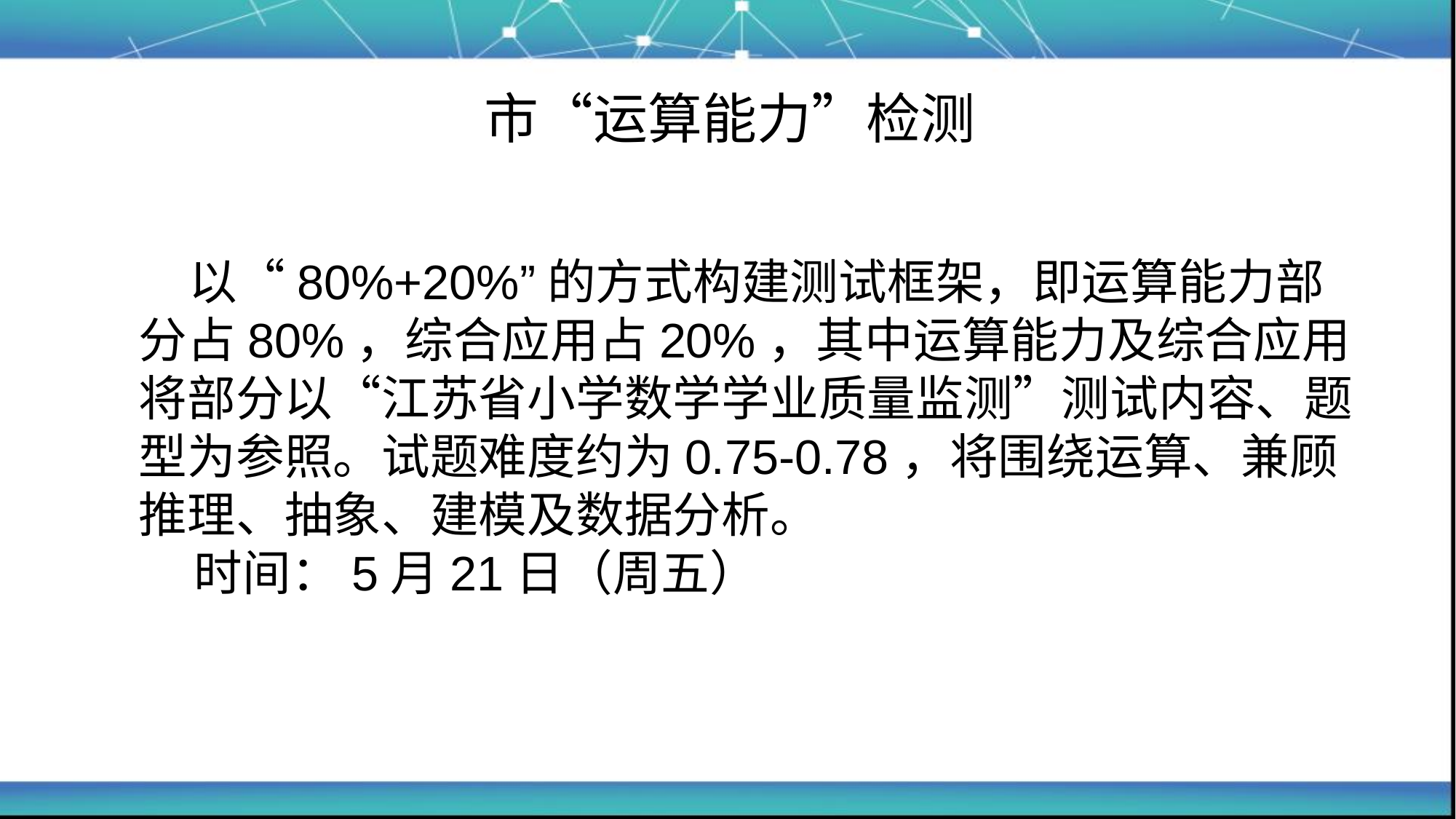

# 市“运算能力”检测
     以“80%+20%”的方式构建测试框架，即运算能力部分占80%，综合应用占20%，其中运算能力及综合应用将部分以“江苏省小学数学学业质量监测”测试内容、题型为参照。试题难度约为0.75-0.78，将围绕运算、兼顾推理、抽象、建模及数据分析。
    时间：5月21日（周五）